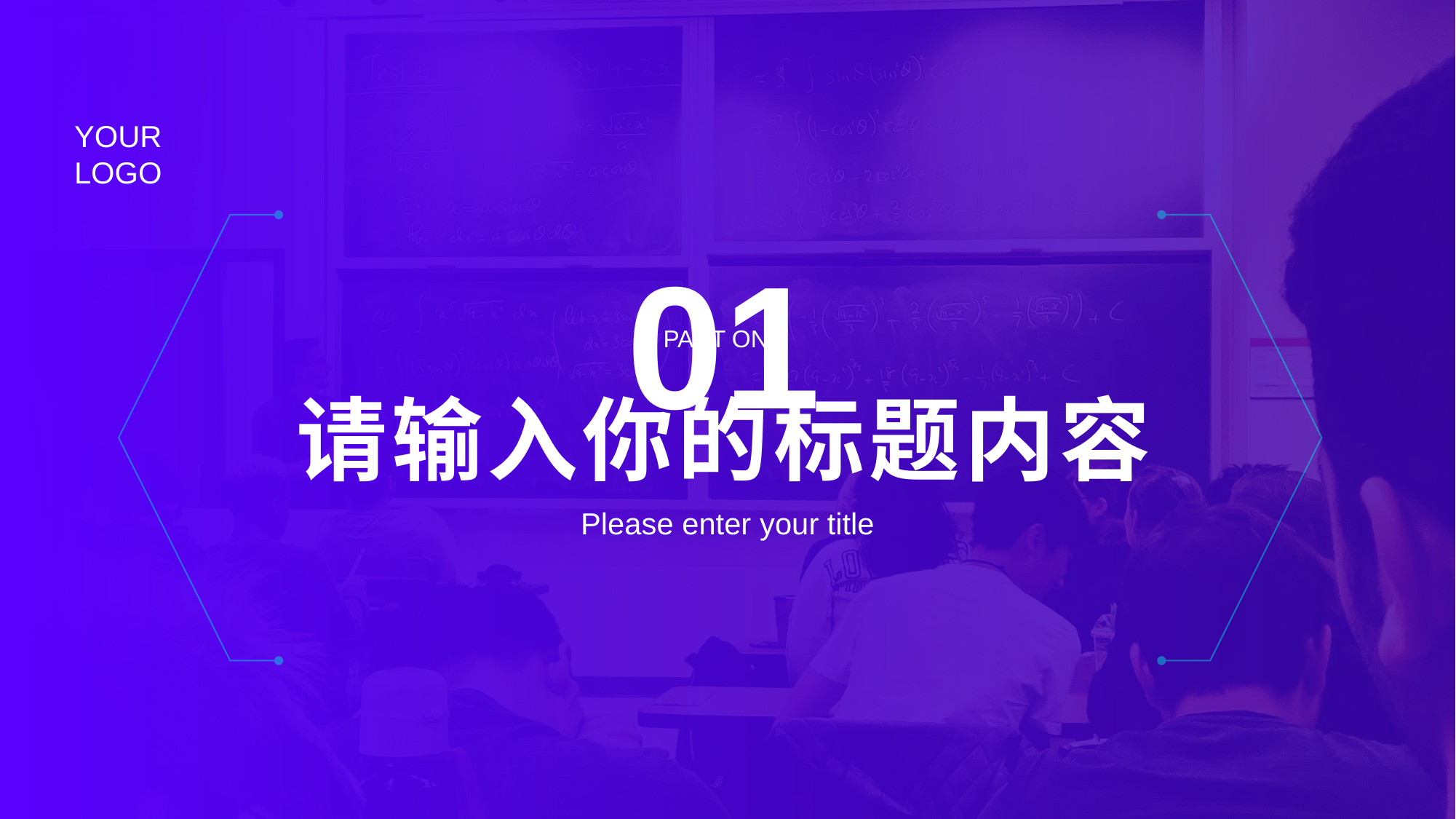

01
PART ONE
请输入你的标题内容
Please enter your title